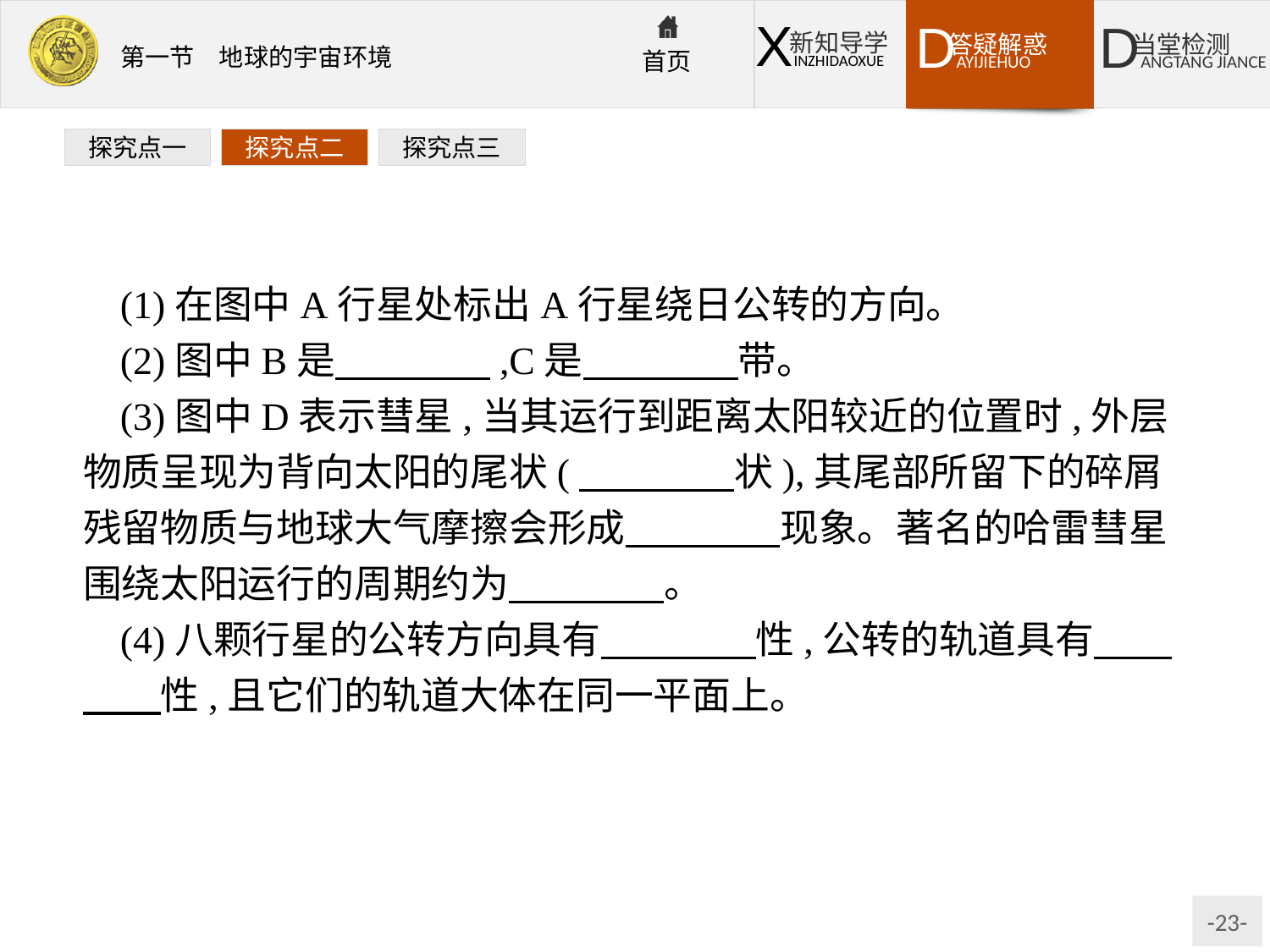

探究点一
探究点二
探究点三
(1)在图中A行星处标出A行星绕日公转的方向。
(2)图中B是　　　　,C是　　　　带。
(3)图中D表示彗星,当其运行到距离太阳较近的位置时,外层物质呈现为背向太阳的尾状(　　　　状),其尾部所留下的碎屑残留物质与地球大气摩擦会形成　　　　现象。著名的哈雷彗星围绕太阳运行的周期约为　　　　。
(4)八颗行星的公转方向具有　　　　性,公转的轨道具有　　　　性,且它们的轨道大体在同一平面上。